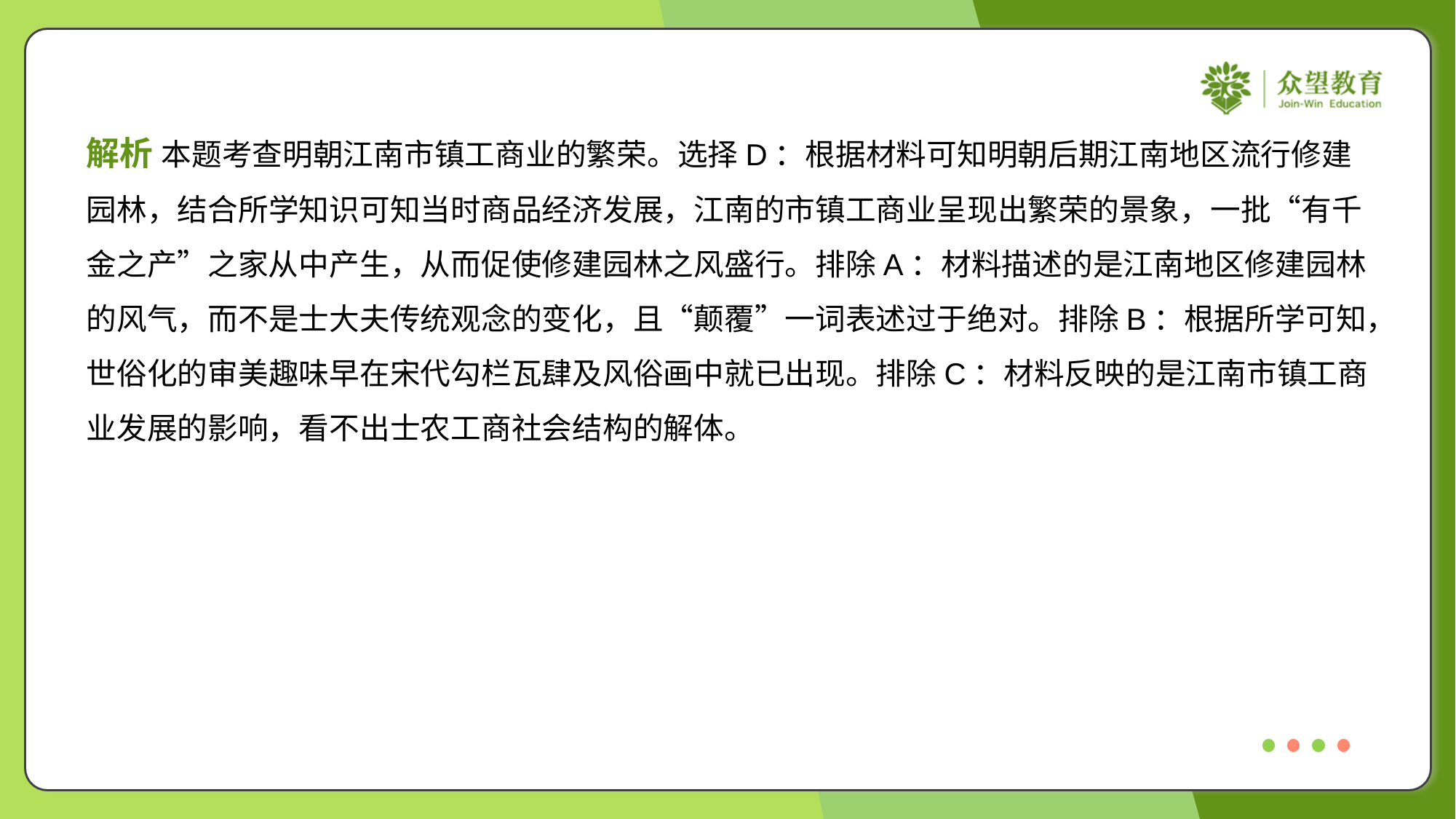

解析 本题考查明朝江南市镇工商业的繁荣。选择D：根据材料可知明朝后期江南地区流行修建
园林，结合所学知识可知当时商品经济发展，江南的市镇工商业呈现出繁荣的景象，一批“有千
金之产”之家从中产生，从而促使修建园林之风盛行。排除A：材料描述的是江南地区修建园林
的风气，而不是士大夫传统观念的变化，且“颠覆”一词表述过于绝对。排除B：根据所学可知，
世俗化的审美趣味早在宋代勾栏瓦肆及风俗画中就已出现。排除C：材料反映的是江南市镇工商
业发展的影响，看不出士农工商社会结构的解体。